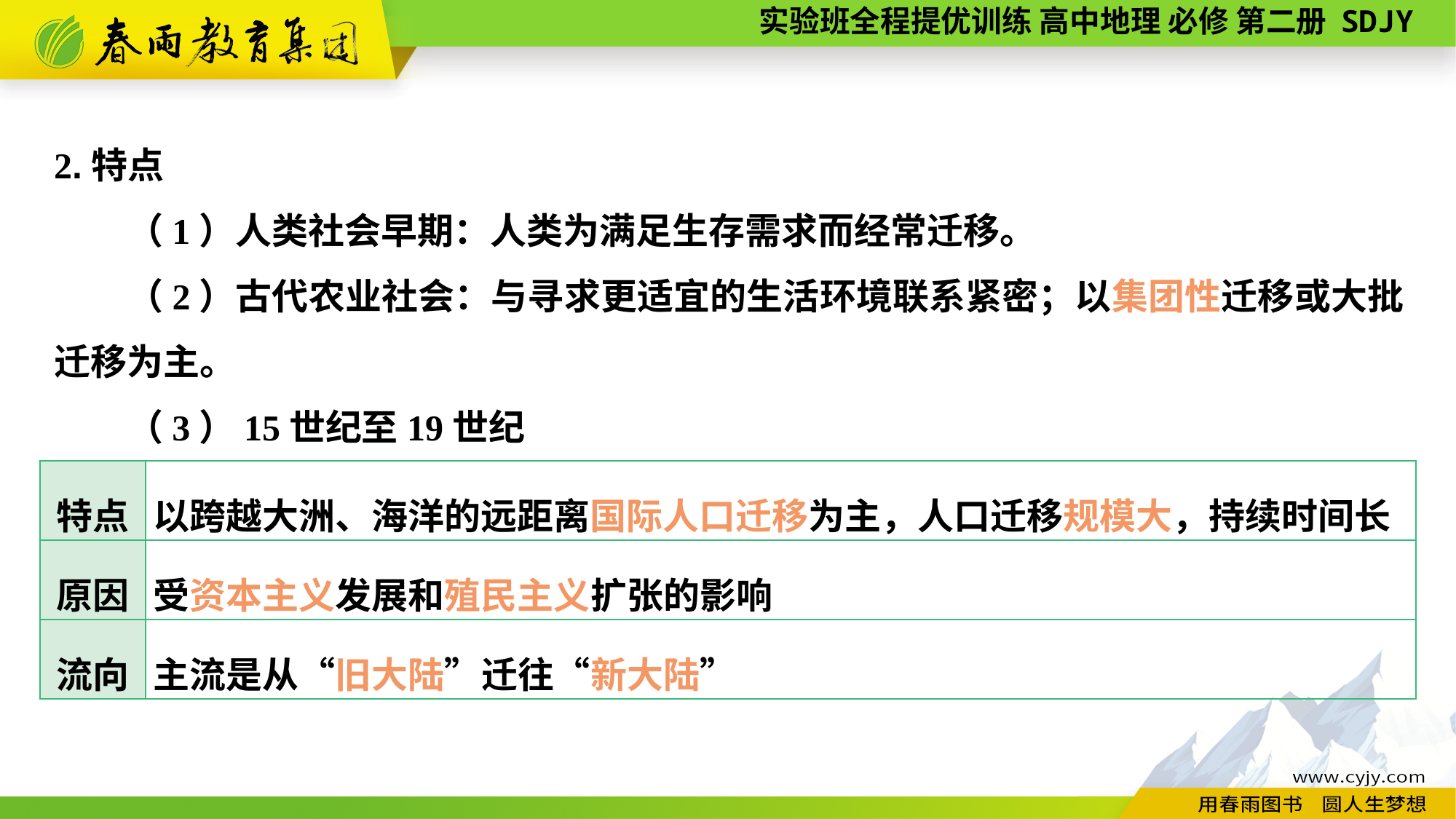

2.特点
　　（1）人类社会早期：人类为满足生存需求而经常迁移。
　　（2）古代农业社会：与寻求更适宜的生活环境联系紧密；以集团性迁移或大批迁移为主。
　　（3）15世纪至19世纪
| 特点 | 以跨越大洲、海洋的远距离国际人口迁移为主，人口迁移规模大，持续时间长 |
| --- | --- |
| 原因 | 受资本主义发展和殖民主义扩张的影响 |
| 流向 | 主流是从“旧大陆”迁往“新大陆” |